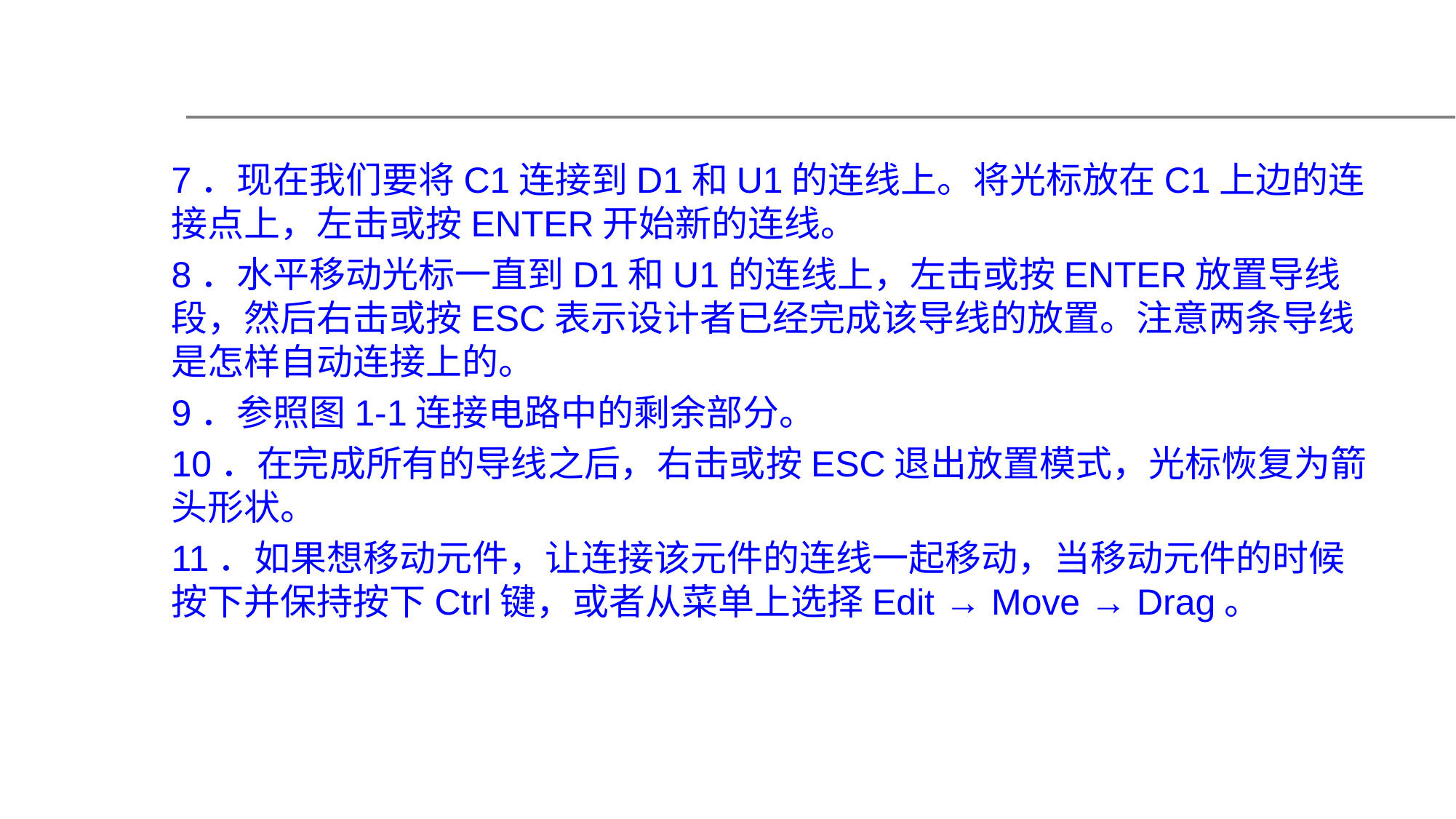

7．现在我们要将C1连接到D1和U1的连线上。将光标放在C1上边的连接点上，左击或按ENTER开始新的连线。
8．水平移动光标一直到D1和U1的连线上，左击或按ENTER放置导线段，然后右击或按ESC表示设计者已经完成该导线的放置。注意两条导线是怎样自动连接上的。
9．参照图1-1连接电路中的剩余部分。
10．在完成所有的导线之后，右击或按ESC退出放置模式，光标恢复为箭头形状。
11．如果想移动元件，让连接该元件的连线一起移动，当移动元件的时候按下并保持按下Ctrl键，或者从菜单上选择Edit → Move → Drag。